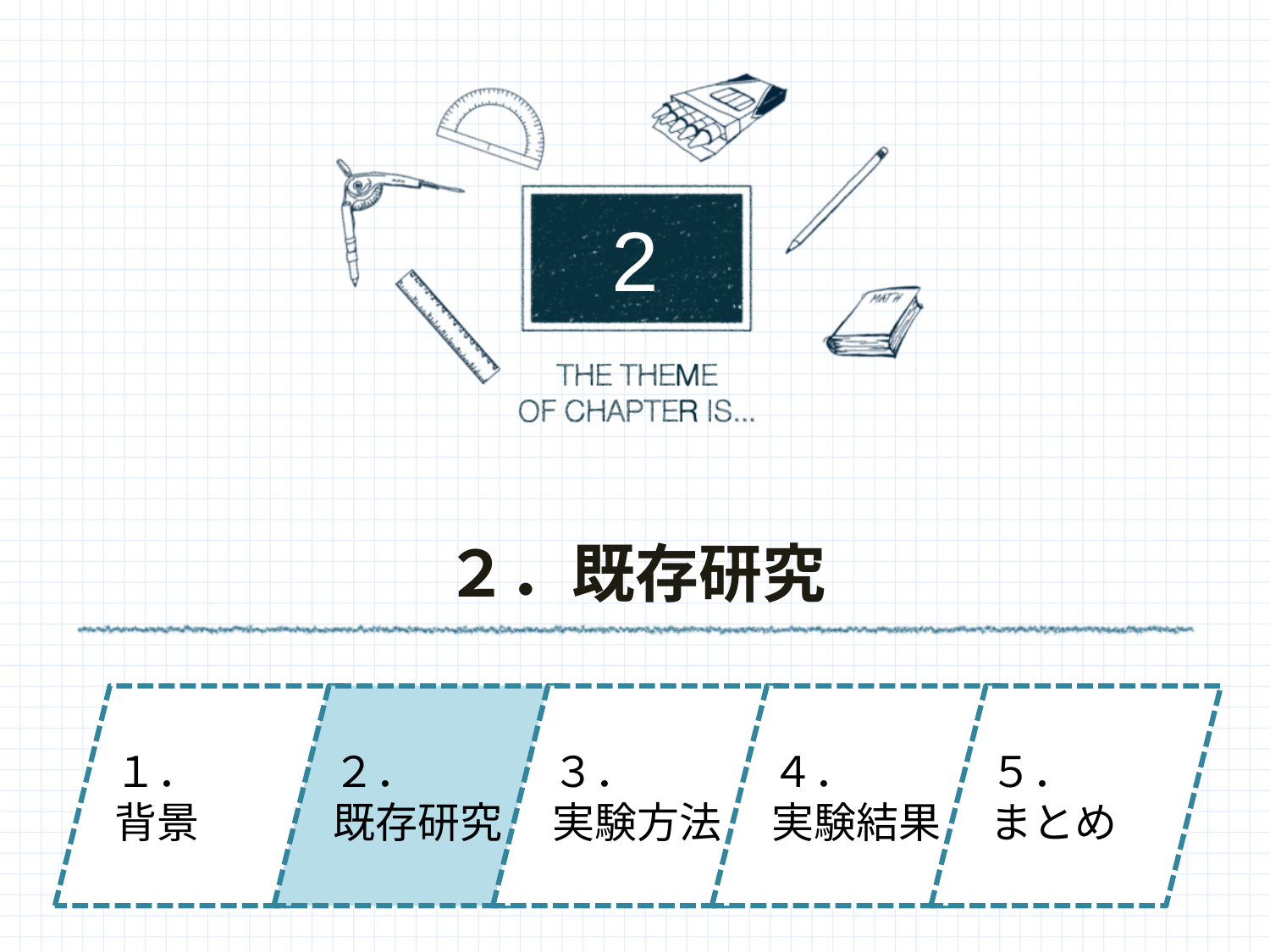

2
# ２．既存研究
１．
背景
２．
既存研究
３．
実験方法
４．
実験結果
５．
まとめ